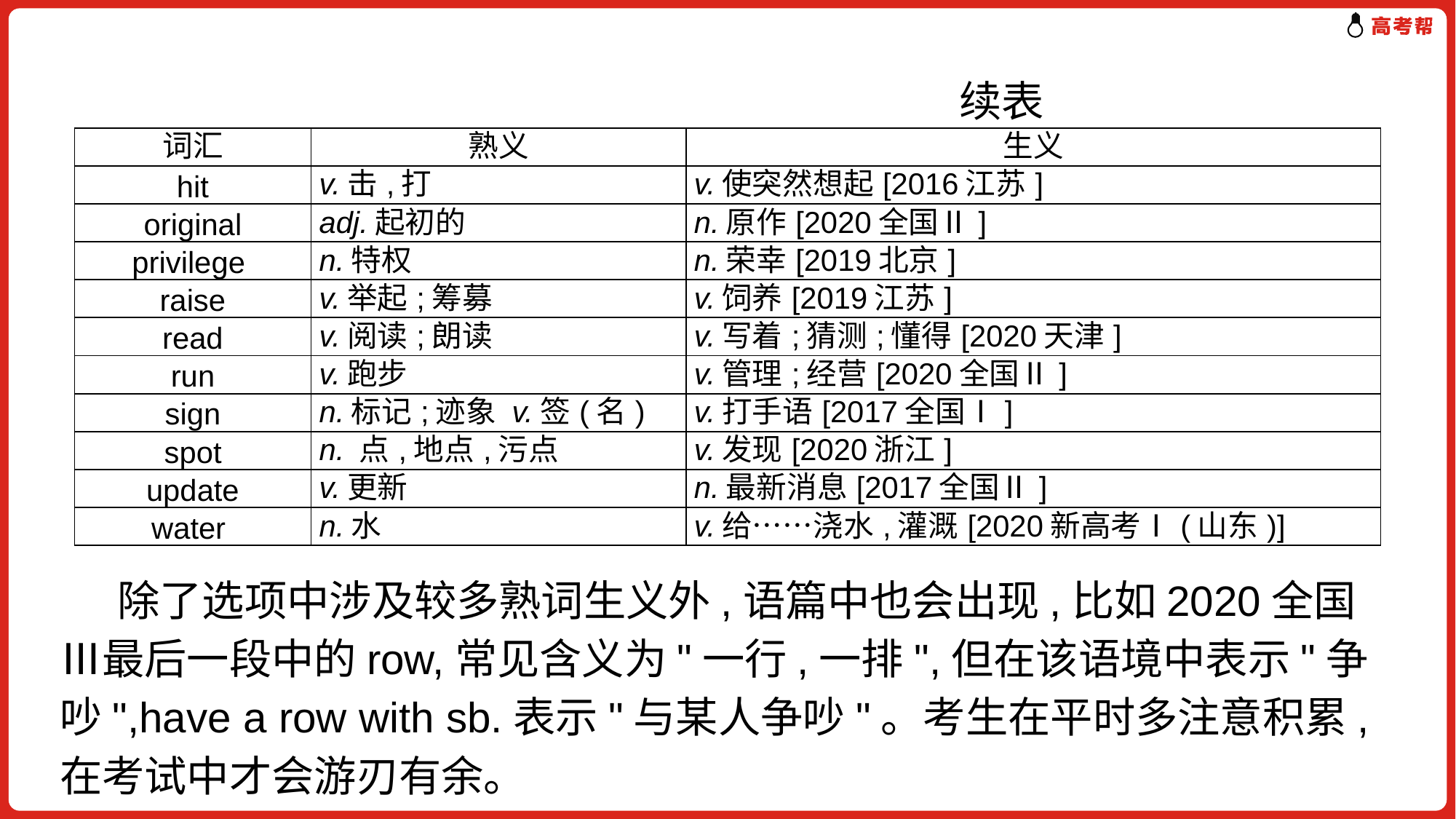

续表

     除了选项中涉及较多熟词生义外,语篇中也会出现,比如2020全国Ⅲ最后一段中的row,常见含义为"一行,一排",但在该语境中表示"争吵",have a row with sb.表示"与某人争吵"。考生在平时多注意积累,在考试中才会游刃有余。
| 词汇 | 熟义 | 生义 |
| --- | --- | --- |
| hit | v.击,打 | v.使突然想起[2016江苏] |
| original | adj.起初的 | n.原作[2020全国Ⅱ] |
| privilege | n.特权 | n.荣幸[2019北京] |
| raise | v.举起;筹募 | v.饲养[2019江苏] |
| read | v.阅读;朗读 | v.写着;猜测;懂得[2020天津] |
| run | v.跑步 | v.管理;经营[2020全国Ⅱ] |
| sign | n.标记;迹象 v.签(名) | v.打手语[2017全国Ⅰ] |
| spot | n. 点,地点,污点 | v.发现[2020浙江] |
| update | v.更新 | n.最新消息[2017全国Ⅱ] |
| water | n.水 | v.给……浇水,灌溉[2020新高考Ⅰ(山东)] |